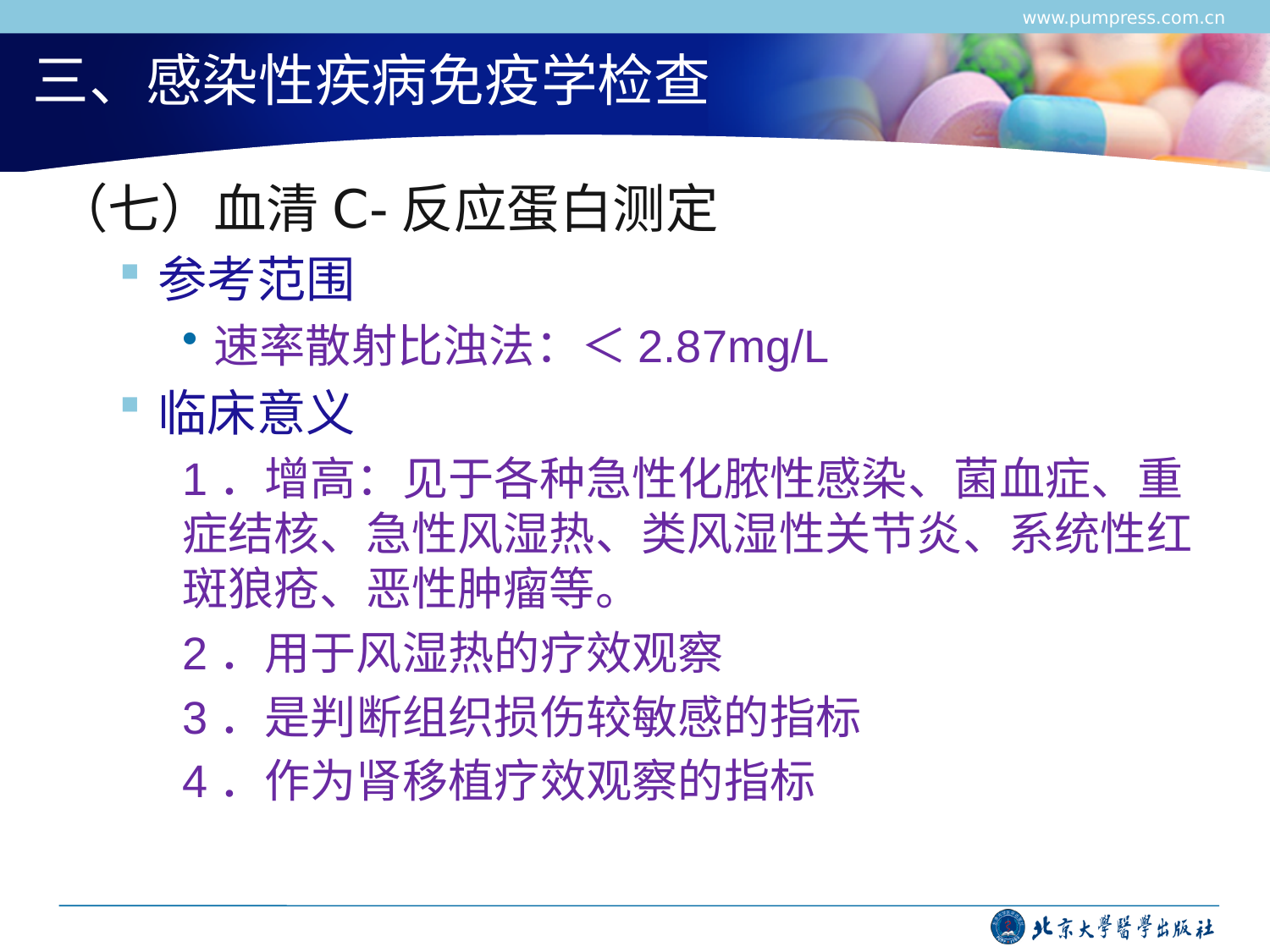

www.pumpress.com.cn
# 三、感染性疾病免疫学检查
（七）血清C-反应蛋白测定
参考范围
速率散射比浊法：＜2.87mg/L
临床意义
1．增高：见于各种急性化脓性感染、菌血症、重症结核、急性风湿热、类风湿性关节炎、系统性红斑狼疮、恶性肿瘤等。
2．用于风湿热的疗效观察
3．是判断组织损伤较敏感的指标
4．作为肾移植疗效观察的指标